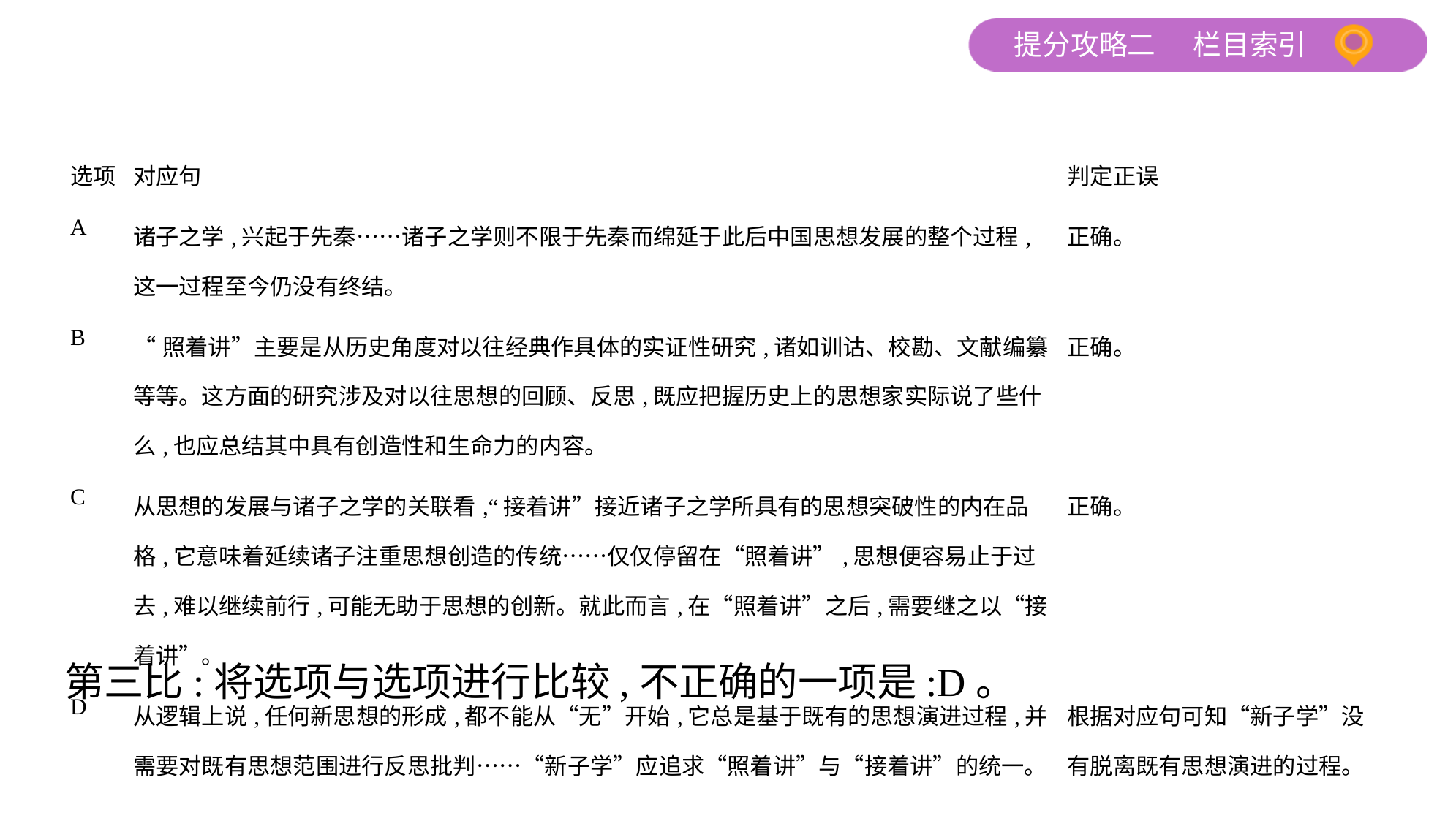

| 选项 | 对应句 | 判定正误 |
| --- | --- | --- |
| A | 诸子之学,兴起于先秦……诸子之学则不限于先秦而绵延于此后中国思想发展的整个过程,这一过程至今仍没有终结。 | 正确。 |
| B | “照着讲”主要是从历史角度对以往经典作具体的实证性研究,诸如训诂、校勘、文献编纂等等。这方面的研究涉及对以往思想的回顾、反思,既应把握历史上的思想家实际说了些什么,也应总结其中具有创造性和生命力的内容。 | 正确。 |
| C | 从思想的发展与诸子之学的关联看,“接着讲”接近诸子之学所具有的思想突破性的内在品格,它意味着延续诸子注重思想创造的传统……仅仅停留在“照着讲”,思想便容易止于过去,难以继续前行,可能无助于思想的创新。就此而言,在“照着讲”之后,需要继之以“接着讲”。 | 正确。 |
| D | 从逻辑上说,任何新思想的形成,都不能从“无”开始,它总是基于既有的思想演进过程,并需要对既有思想范围进行反思批判……“新子学”应追求“照着讲”与“接着讲”的统一。 | 根据对应句可知“新子学”没有脱离既有思想演进的过程。 |
第三比:将选项与选项进行比较,不正确的一项是:D。